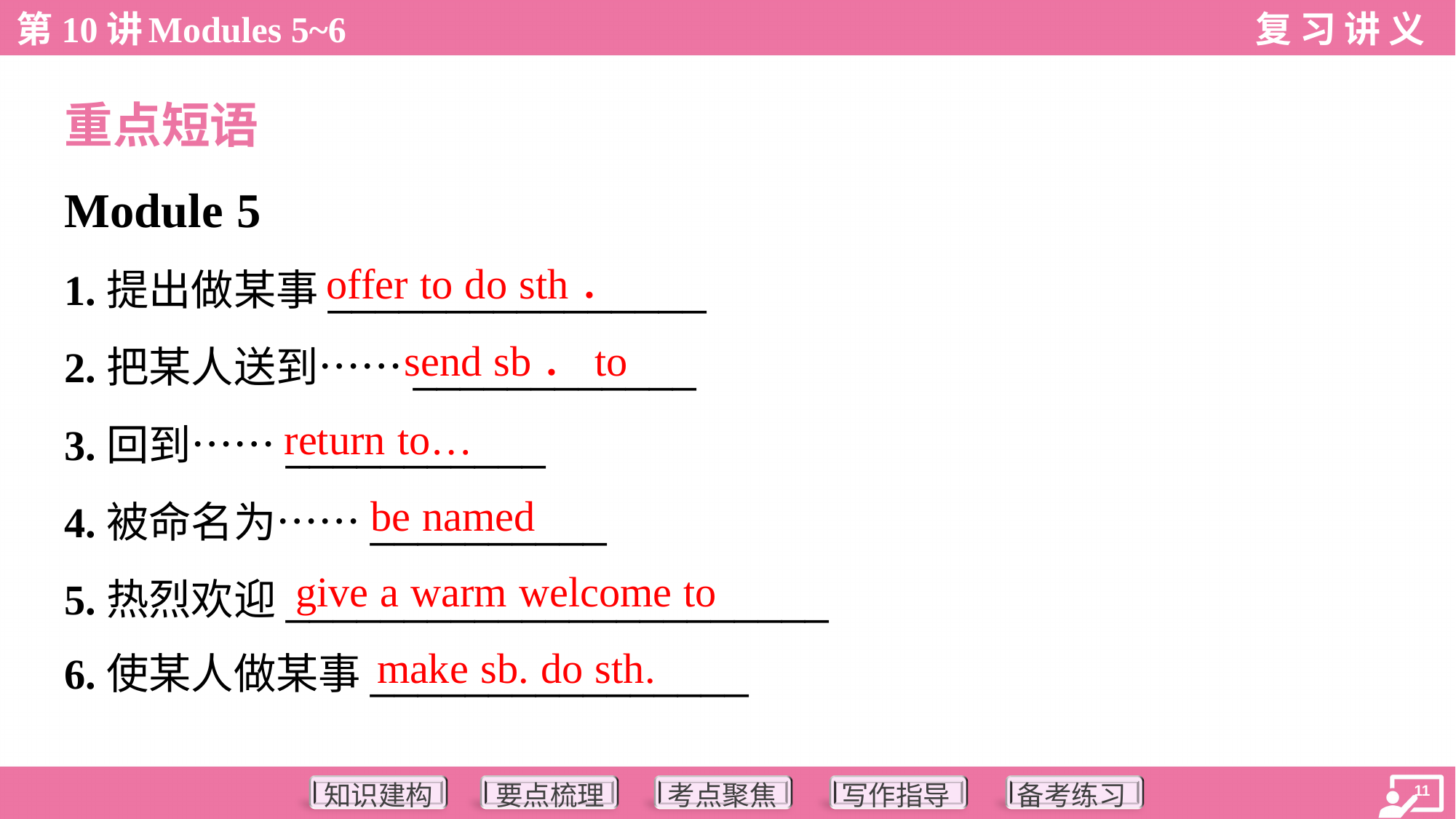

重点短语
Module 5
offer to do sth．
1.提出做某事________________
2.把某人送到……____________
3.回到……___________
4.被命名为……__________
5.热烈欢迎_______________________
6.使某人做某事________________
send sb．to
return to…
be named
give a warm welcome to
make sb. do sth.